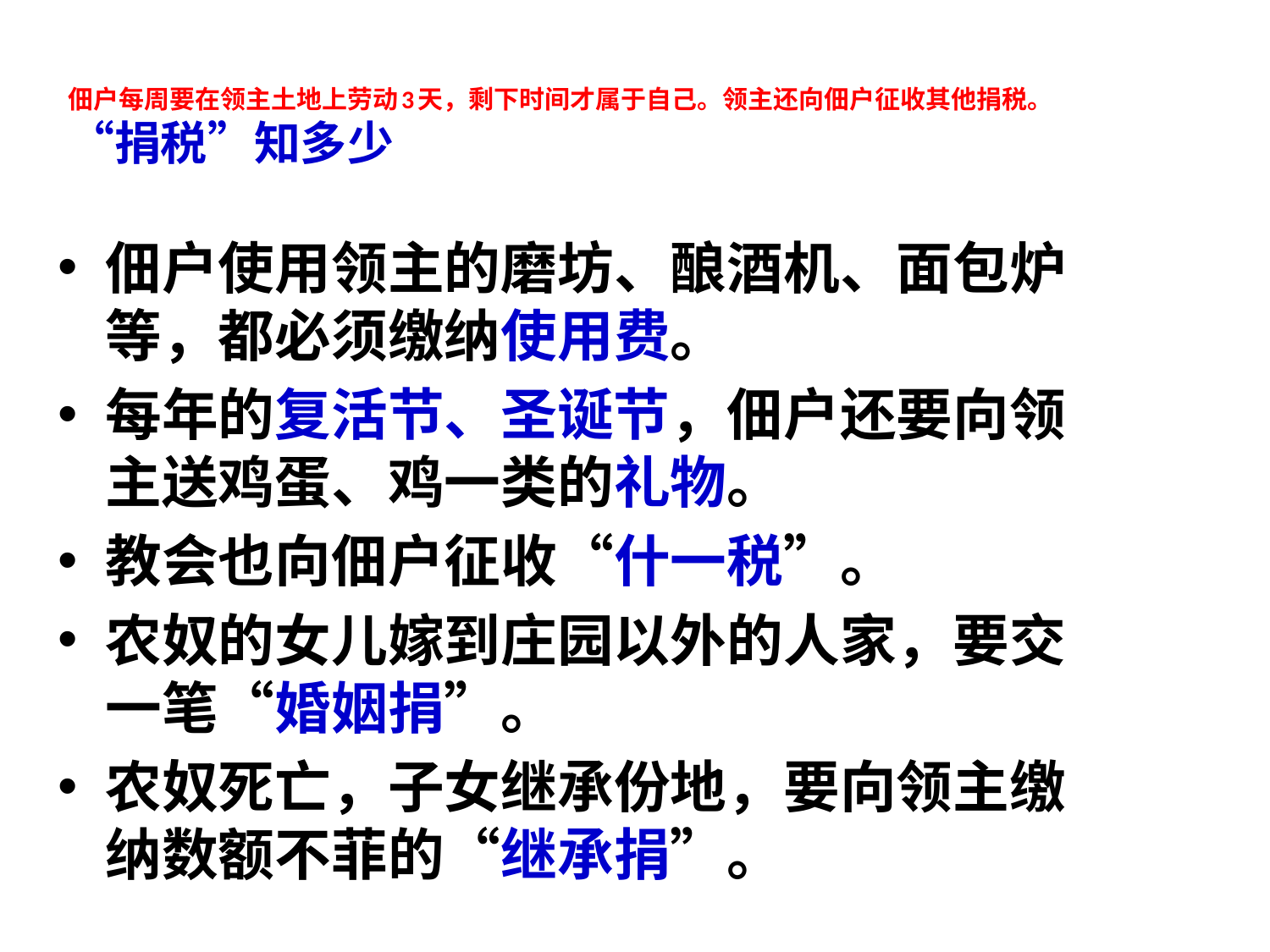

# 佃户每周要在领主土地上劳动3天，剩下时间才属于自己。领主还向佃户征收其他捐税。 “捐税”知多少
佃户使用领主的磨坊、酿酒机、面包炉等，都必须缴纳使用费。
每年的复活节、圣诞节，佃户还要向领主送鸡蛋、鸡一类的礼物。
教会也向佃户征收“什一税”。
农奴的女儿嫁到庄园以外的人家，要交一笔“婚姻捐”。
农奴死亡，子女继承份地，要向领主缴纳数额不菲的“继承捐”。